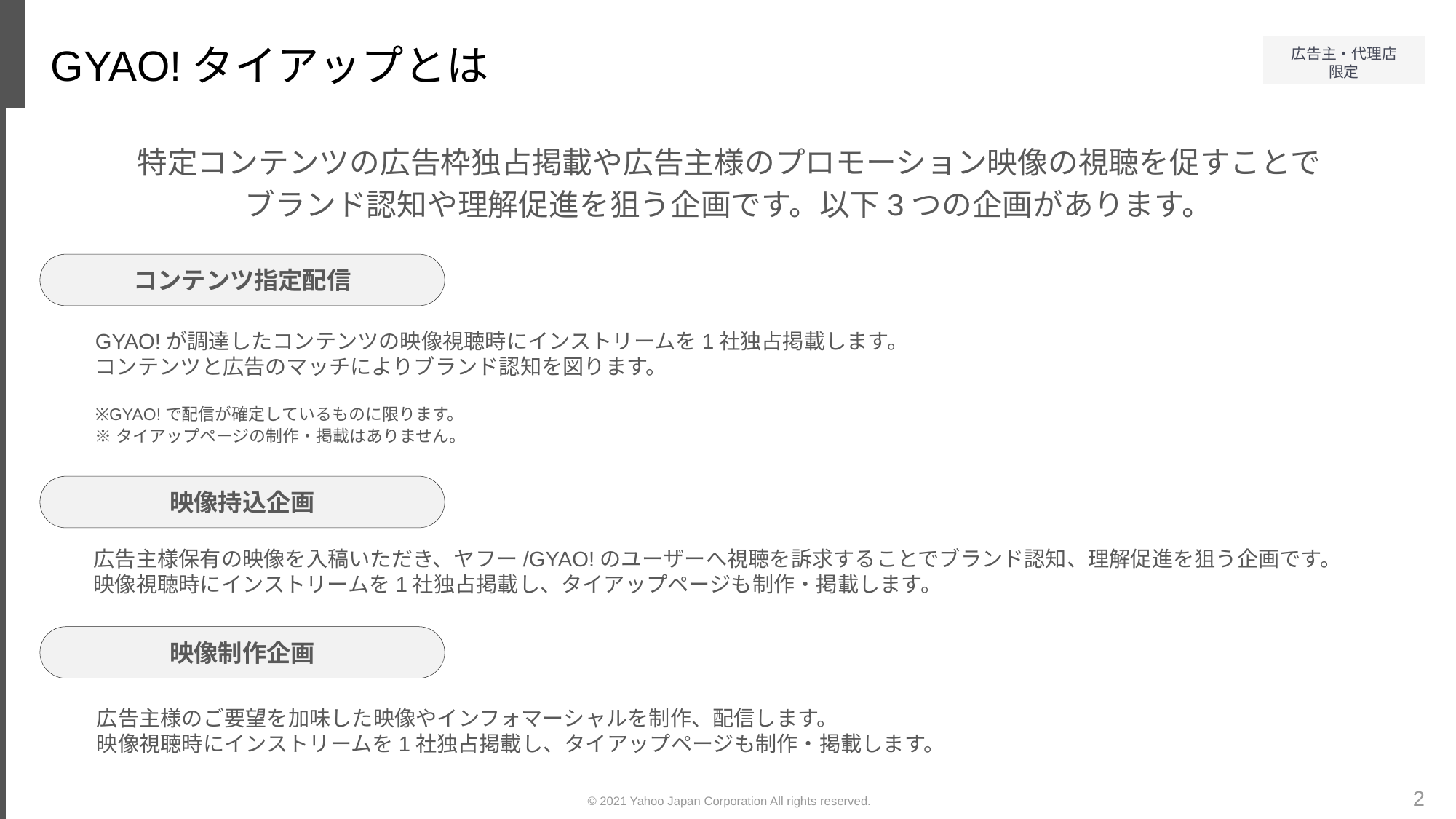

GYAO!タイアップとは
特定コンテンツの広告枠独占掲載や広告主様のプロモーション映像の視聴を促すことで
ブランド認知や理解促進を狙う企画です。以下3つの企画があります。
コンテンツ指定配信
GYAO!が調達したコンテンツの映像視聴時にインストリームを1社独占掲載します。
コンテンツと広告のマッチによりブランド認知を図ります。

※GYAO!で配信が確定しているものに限ります。
※タイアップページの制作・掲載はありません。
映像持込企画
広告主様保有の映像を入稿いただき、ヤフー/GYAO!のユーザーへ視聴を訴求することでブランド認知、理解促進を狙う企画です。
映像視聴時にインストリームを1社独占掲載し、タイアップページも制作・掲載します。
映像制作企画
広告主様のご要望を加味した映像やインフォマーシャルを制作、配信します。
映像視聴時にインストリームを1社独占掲載し、タイアップページも制作・掲載します。
2